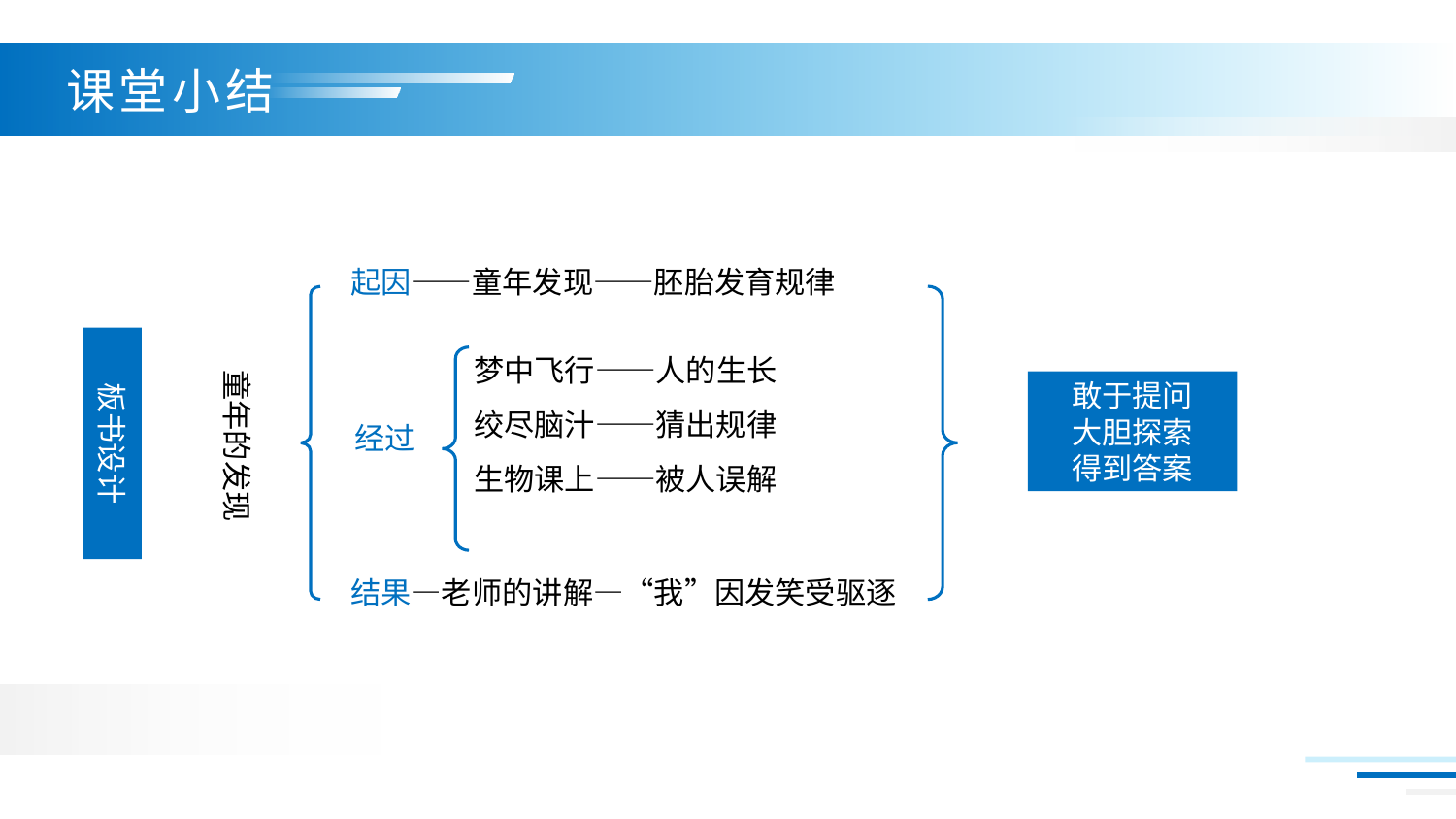

起因——童年发现——胚胎发育规律

梦中飞行——人的生长
绞尽脑汁——猜出规律
生物课上——被人误解

经过
板书设计
童年的发现
敢于提问
大胆探索
得到答案
结果—老师的讲解—“我”因发笑受驱逐